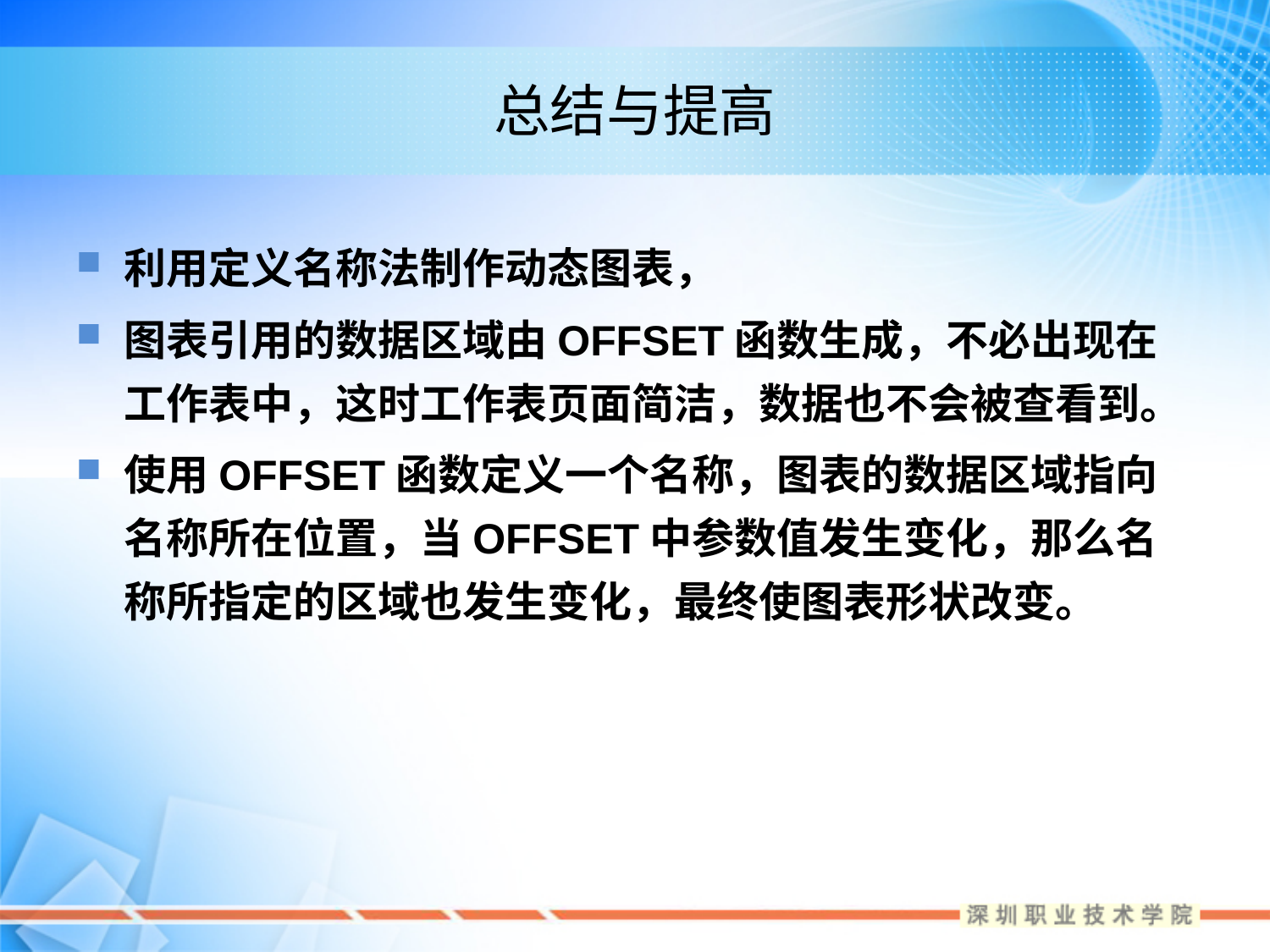

# 总结与提高
利用定义名称法制作动态图表，
图表引用的数据区域由OFFSET函数生成，不必出现在工作表中，这时工作表页面简洁，数据也不会被查看到。
使用OFFSET函数定义一个名称，图表的数据区域指向名称所在位置，当OFFSET中参数值发生变化，那么名称所指定的区域也发生变化，最终使图表形状改变。